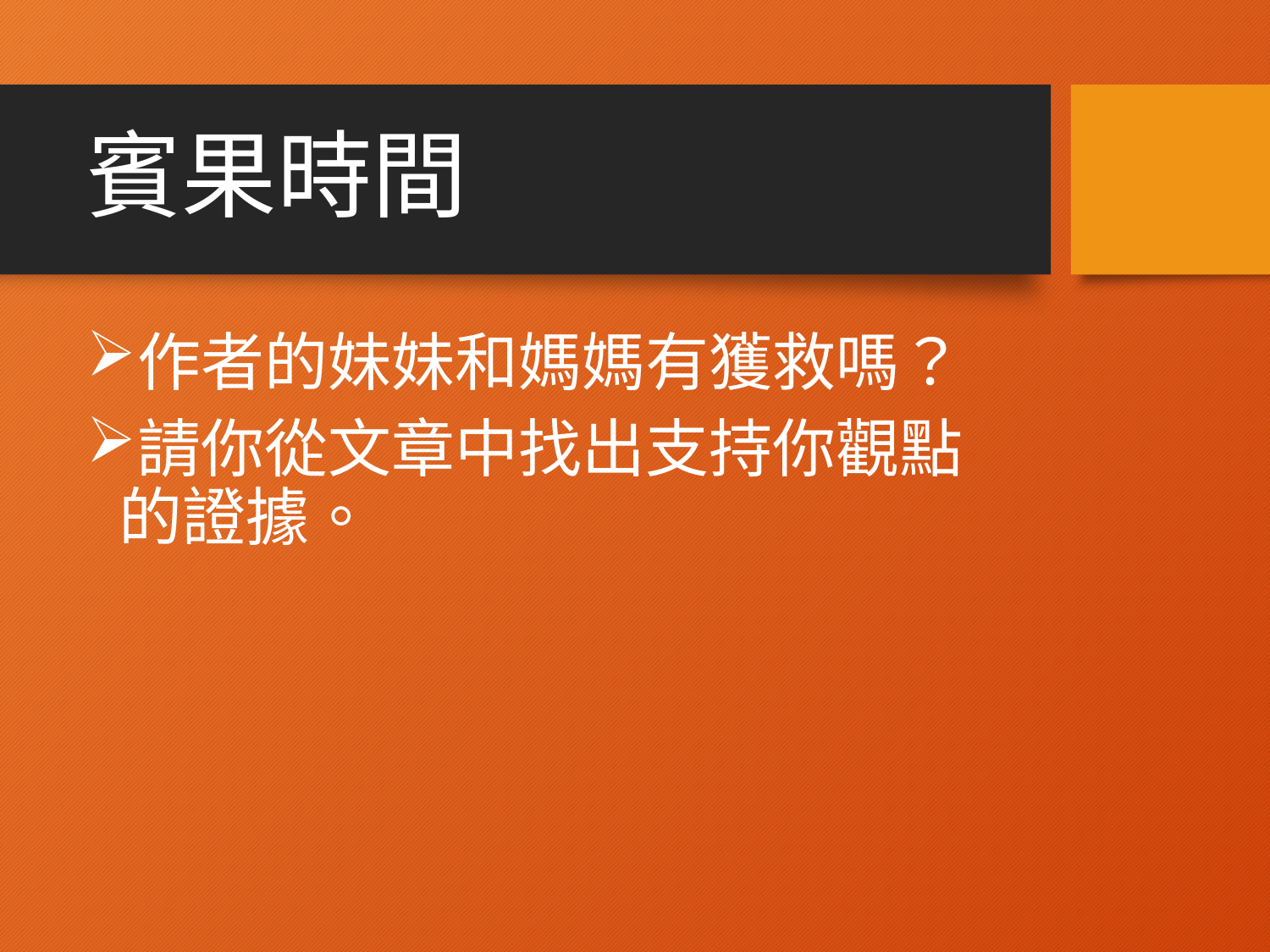

# 賓果時間
作者的妹妹和媽媽有獲救嗎？
請你從文章中找出支持你觀點的證據。